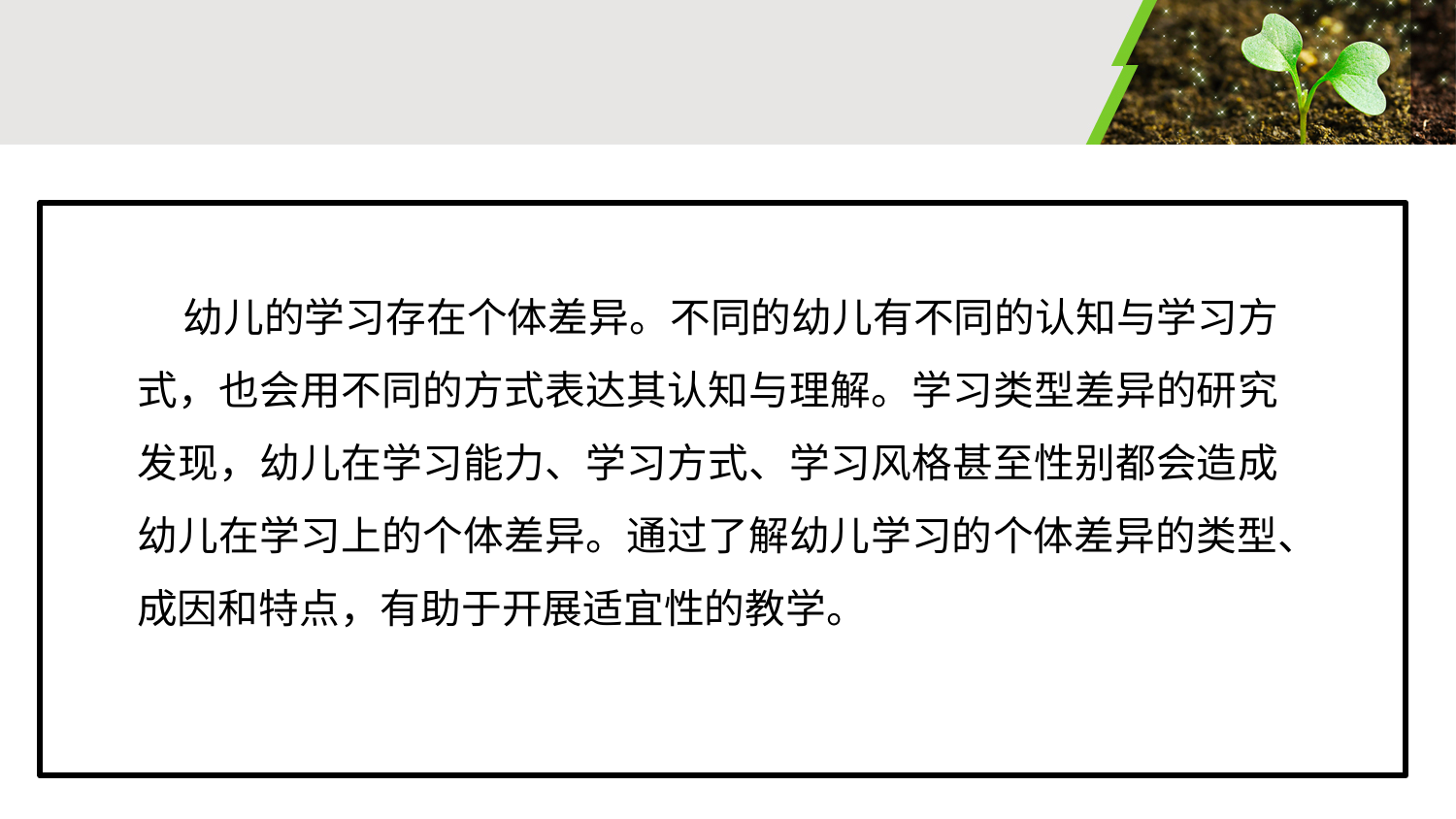

#

    幼儿的学习存在个体差异。不同的幼儿有不同的认知与学习方式，也会用不同的方式表达其认知与理解。学习类型差异的研究发现，幼儿在学习能力、学习方式、学习风格甚至性别都会造成幼儿在学习上的个体差异。通过了解幼儿学习的个体差异的类型、成因和特点，有助于开展适宜性的教学。